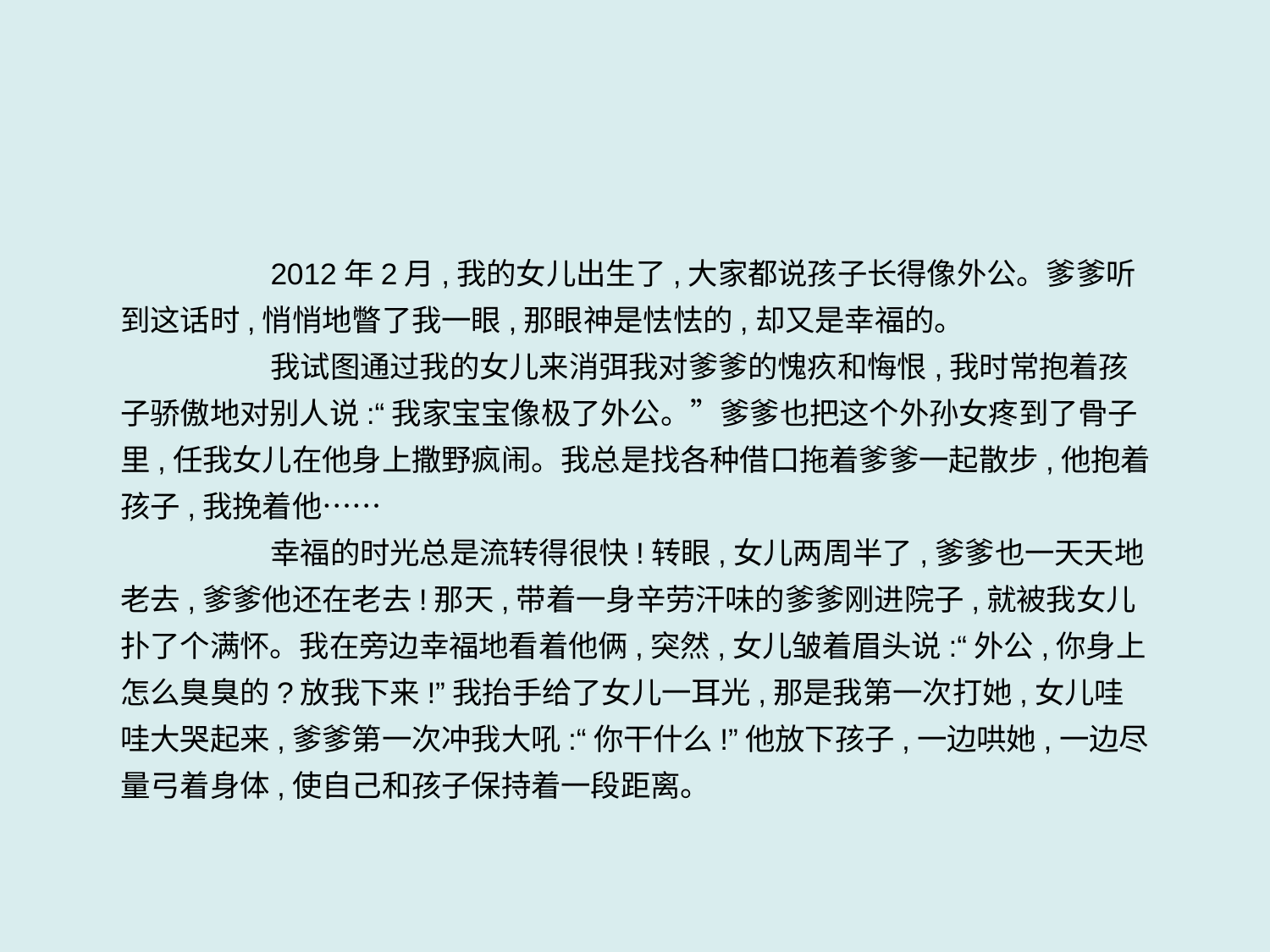

2012年2月,我的女儿出生了,大家都说孩子长得像外公。爹爹听到这话时,悄悄地瞥了我一眼,那眼神是怯怯的,却又是幸福的。
我试图通过我的女儿来消弭我对爹爹的愧疚和悔恨,我时常抱着孩子骄傲地对别人说:“我家宝宝像极了外公。”爹爹也把这个外孙女疼到了骨子里,任我女儿在他身上撒野疯闹。我总是找各种借口拖着爹爹一起散步,他抱着孩子,我挽着他……
幸福的时光总是流转得很快!转眼,女儿两周半了,爹爹也一天天地老去,爹爹他还在老去!那天,带着一身辛劳汗味的爹爹刚进院子,就被我女儿扑了个满怀。我在旁边幸福地看着他俩,突然,女儿皱着眉头说:“外公,你身上怎么臭臭的?放我下来!”我抬手给了女儿一耳光,那是我第一次打她,女儿哇哇大哭起来,爹爹第一次冲我大吼:“你干什么!”他放下孩子,一边哄她,一边尽量弓着身体,使自己和孩子保持着一段距离。